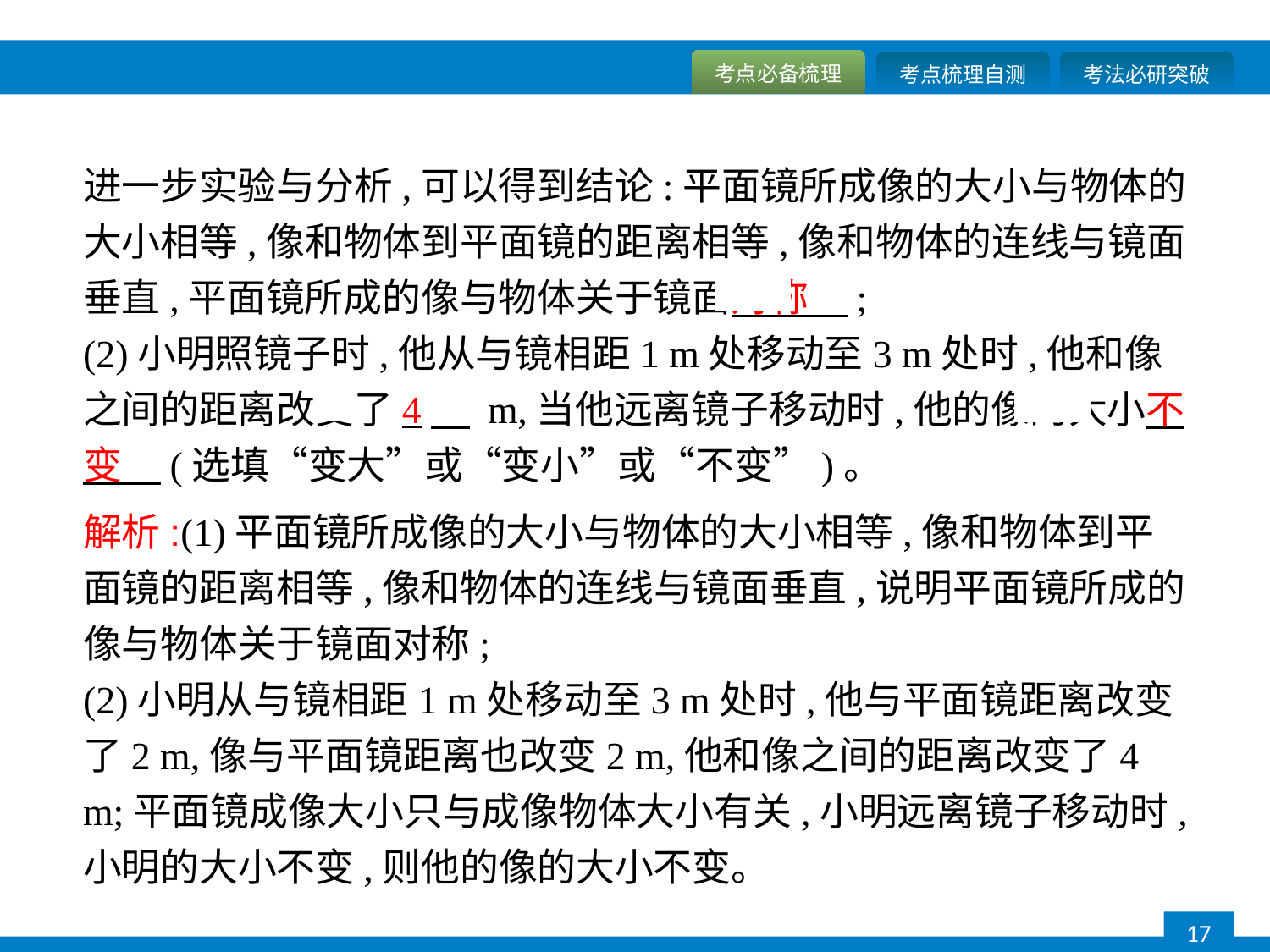

进一步实验与分析,可以得到结论:平面镜所成像的大小与物体的大小相等,像和物体到平面镜的距离相等,像和物体的连线与镜面垂直,平面镜所成的像与物体关于镜面对称　;
(2)小明照镜子时,他从与镜相距1 m处移动至3 m处时,他和像之间的距离改变了4　 m,当他远离镜子移动时,他的像的大小不变　(选填“变大”或“变小”或“不变”)。

解析:(1)平面镜所成像的大小与物体的大小相等,像和物体到平面镜的距离相等,像和物体的连线与镜面垂直,说明平面镜所成的像与物体关于镜面对称;
(2)小明从与镜相距1 m处移动至3 m处时,他与平面镜距离改变了2 m,像与平面镜距离也改变2 m,他和像之间的距离改变了4 m;平面镜成像大小只与成像物体大小有关,小明远离镜子移动时,小明的大小不变,则他的像的大小不变。